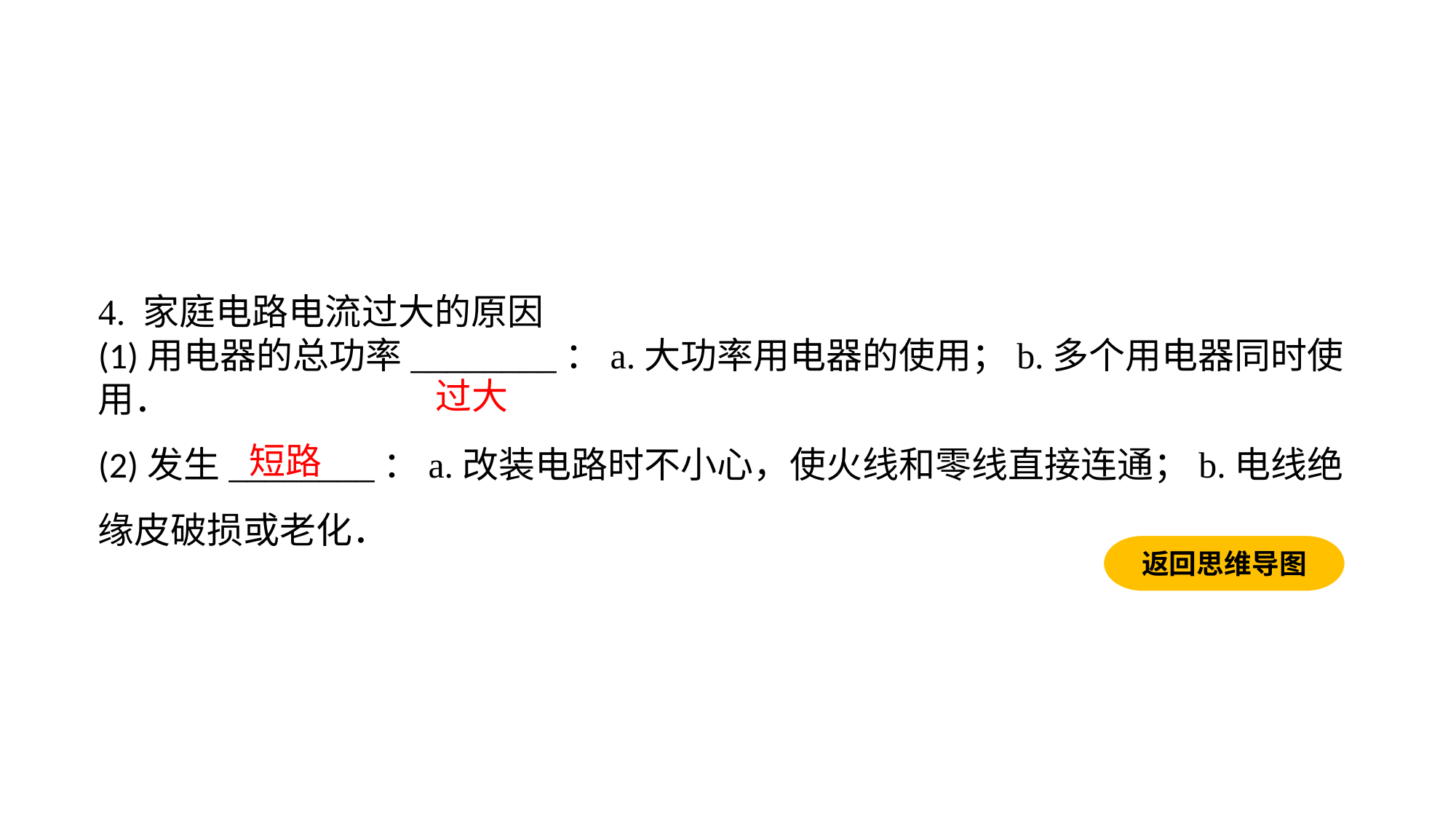

4. 家庭电路电流过大的原因(1)用电器的总功率________：a.大功率用电器的使用；b.多个用电器同时使用．(2)发生________：a.改装电路时不小心，使火线和零线直接连通；b.电线绝缘皮破损或老化．
过大
短路
返回思维导图